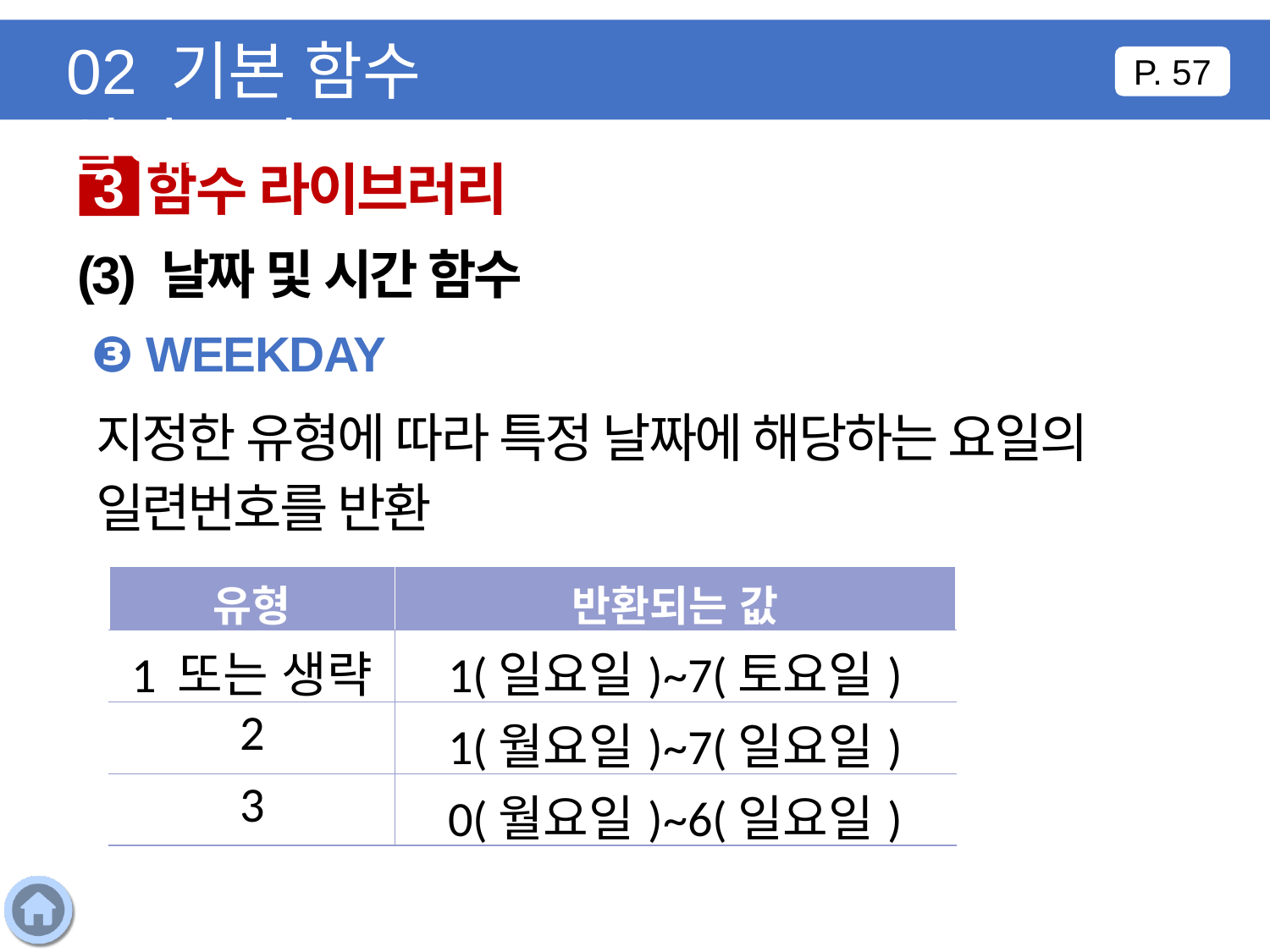

02 기본 함수 알아보기
P. 57
함수 라이브러리
3
(3) 날짜 및 시간 함수
❸ WEEKDAY
지정한 유형에 따라 특정 날짜에 해당하는 요일의 일련번호를 반환
| 유형 | 반환되는 값 |
| --- | --- |
| 1 또는 생략 | 1(일요일)~7(토요일) |
| 2 | 1(월요일)~7(일요일) |
| 3 | 0(월요일)~6(일요일) |